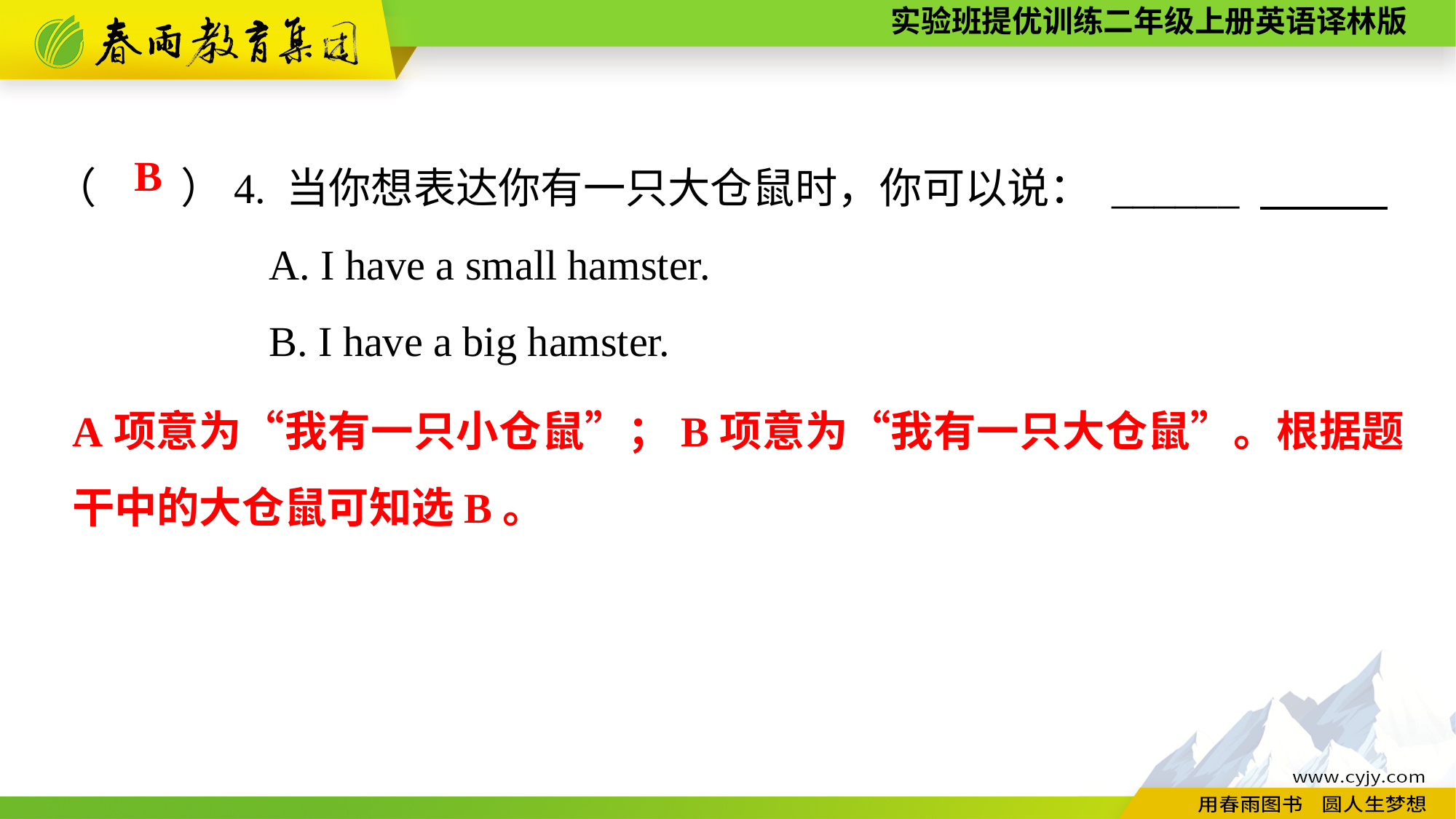

（　　）4. 当你想表达你有一只大仓鼠时，你可以说： ______
A. I have a small hamster.
B. I have a big hamster.
B
A项意为“我有一只小仓鼠”；B项意为“我有一只大仓鼠”。根据题干中的大仓鼠可知选B。